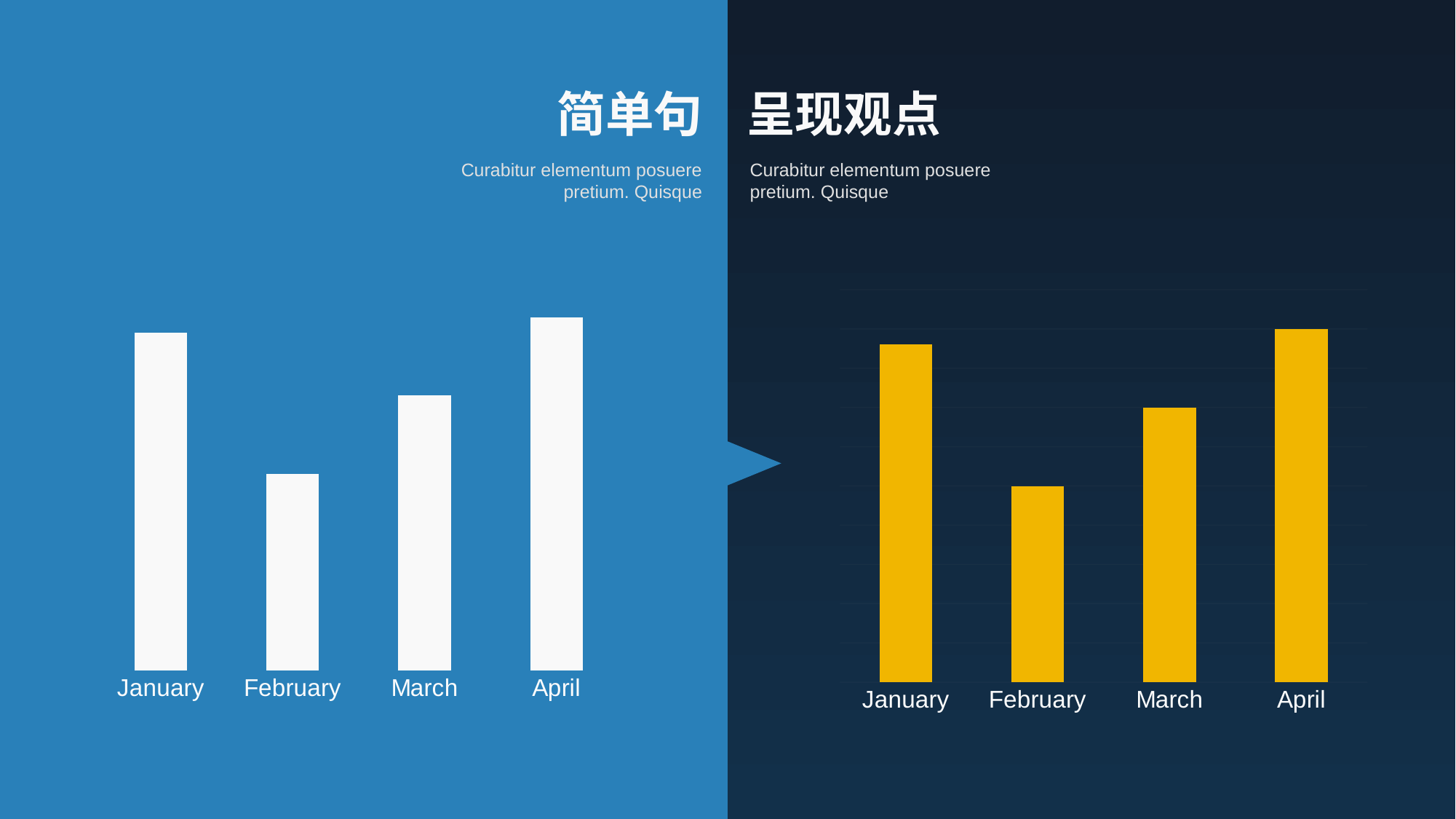

简单句    呈现观点
Curabitur elementum posuere pretium. Quisque
Curabitur elementum posuere pretium. Quisque

### Chart

| Category | Design |
|---|---|
| January | 4.3 |
| February | 2.5 |
| March | 3.5 |
| April | 4.5 |

### Chart

| Category | Design |
|---|---|
| January | 4.3 |
| February | 2.5 |
| March | 3.5 |
| April | 4.5 |